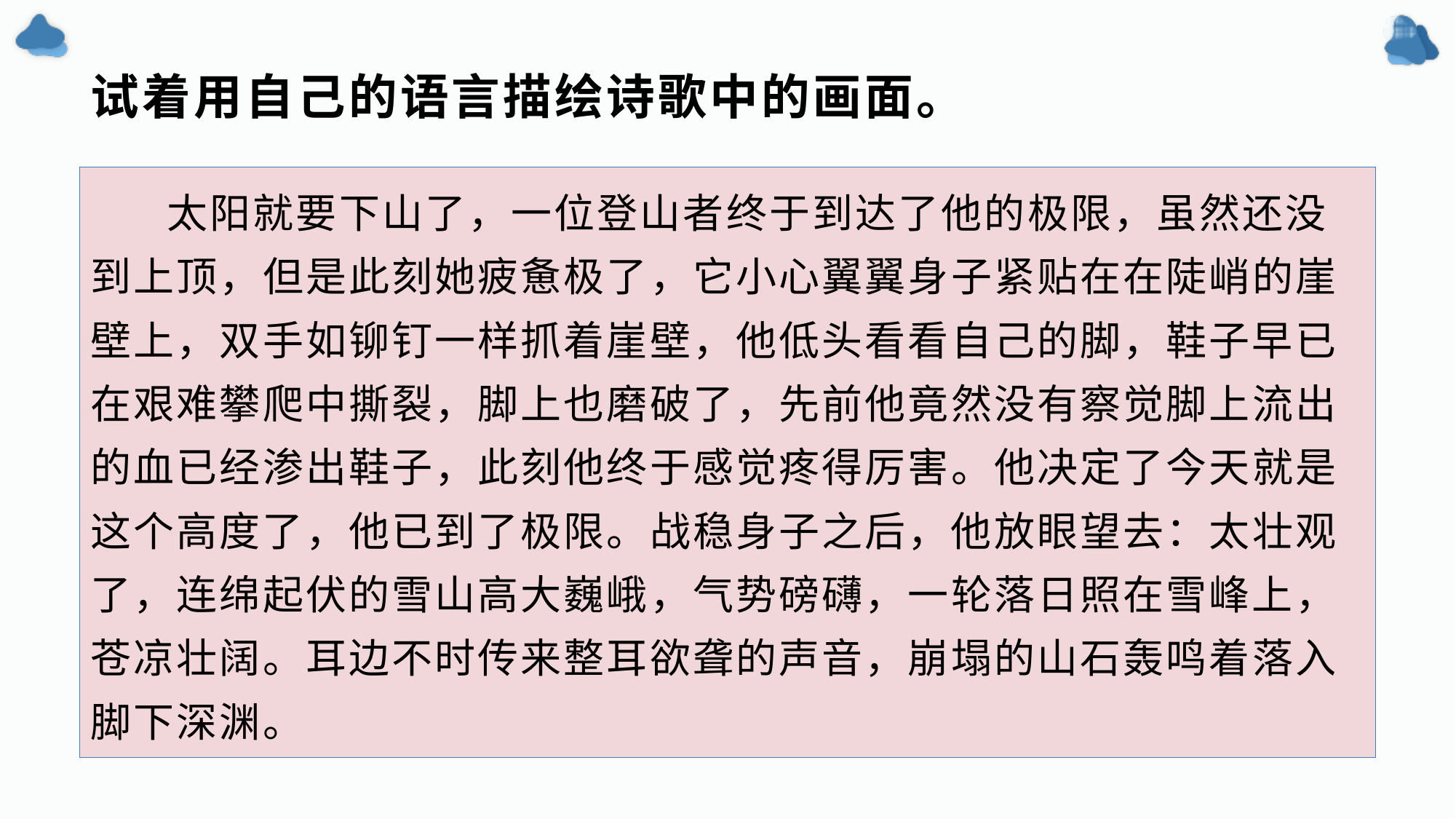

# 试着用自己的语言描绘诗歌中的画面。
      太阳就要下山了，一位登山者终于到达了他的极限，虽然还没到上顶，但是此刻她疲惫极了，它小心翼翼身子紧贴在在陡峭的崖壁上，双手如铆钉一样抓着崖壁，他低头看看自己的脚，鞋子早已在艰难攀爬中撕裂，脚上也磨破了，先前他竟然没有察觉脚上流出的血已经渗出鞋子，此刻他终于感觉疼得厉害。他决定了今天就是这个高度了，他已到了极限。战稳身子之后，他放眼望去：太壮观了，连绵起伏的雪山高大巍峨，气势磅礴，一轮落日照在雪峰上，苍凉壮阔。耳边不时传来整耳欲聋的声音，崩塌的山石轰鸣着落入脚下深渊。